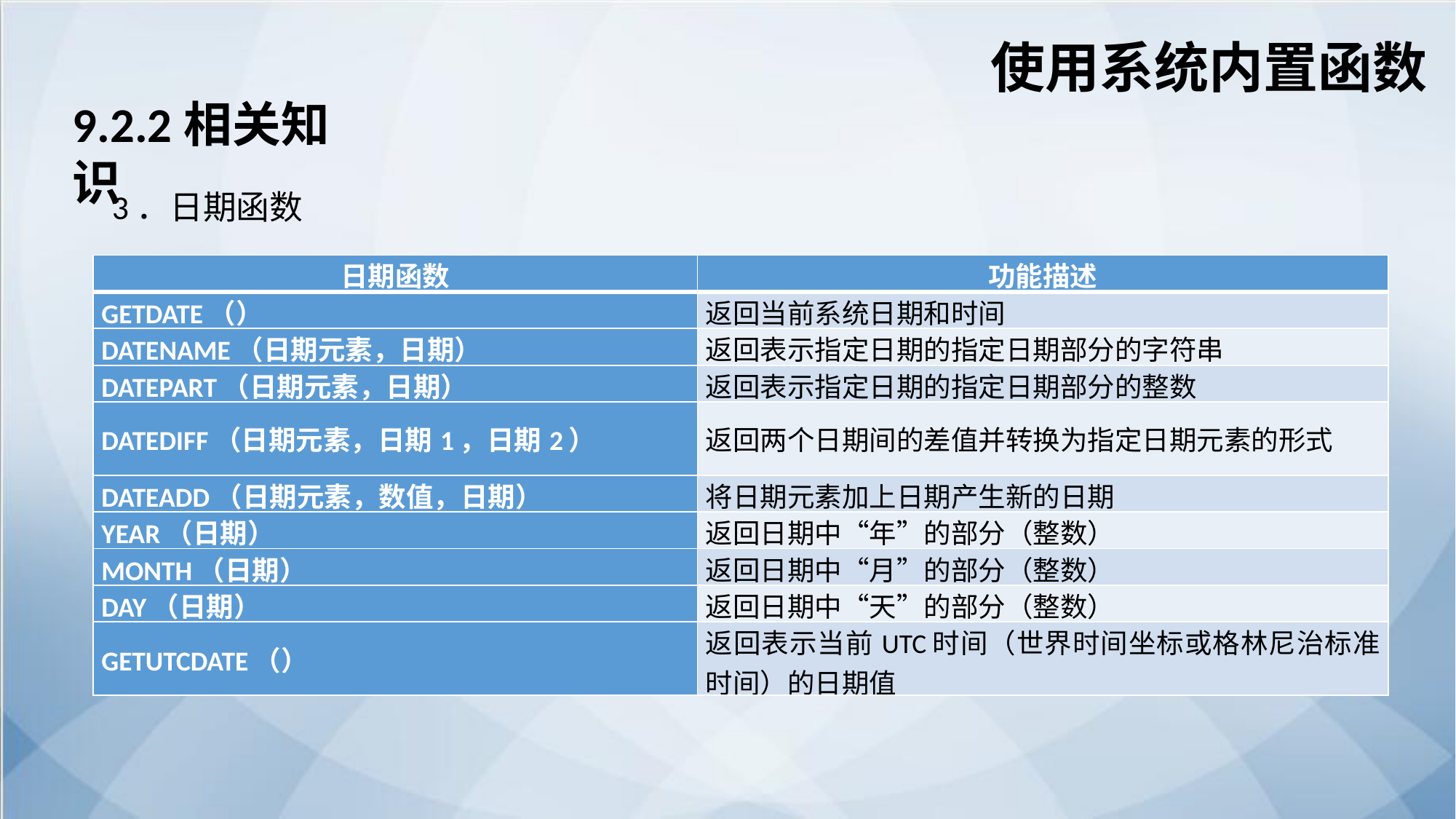

使用系统内置函数
9.2.2相关知识
3．日期函数
| 日期函数 | 功能描述 |
| --- | --- |
| GETDATE（） | 返回当前系统日期和时间 |
| DATENAME（日期元素，日期） | 返回表示指定日期的指定日期部分的字符串 |
| DATEPART（日期元素，日期） | 返回表示指定日期的指定日期部分的整数 |
| DATEDIFF（日期元素，日期1，日期2） | 返回两个日期间的差值并转换为指定日期元素的形式 |
| DATEADD（日期元素，数值，日期） | 将日期元素加上日期产生新的日期 |
| YEAR（日期） | 返回日期中“年”的部分（整数） |
| MONTH（日期） | 返回日期中“月”的部分（整数） |
| DAY（日期） | 返回日期中“天”的部分（整数） |
| GETUTCDATE（） | 返回表示当前UTC时间（世界时间坐标或格林尼治标准时间）的日期值 |